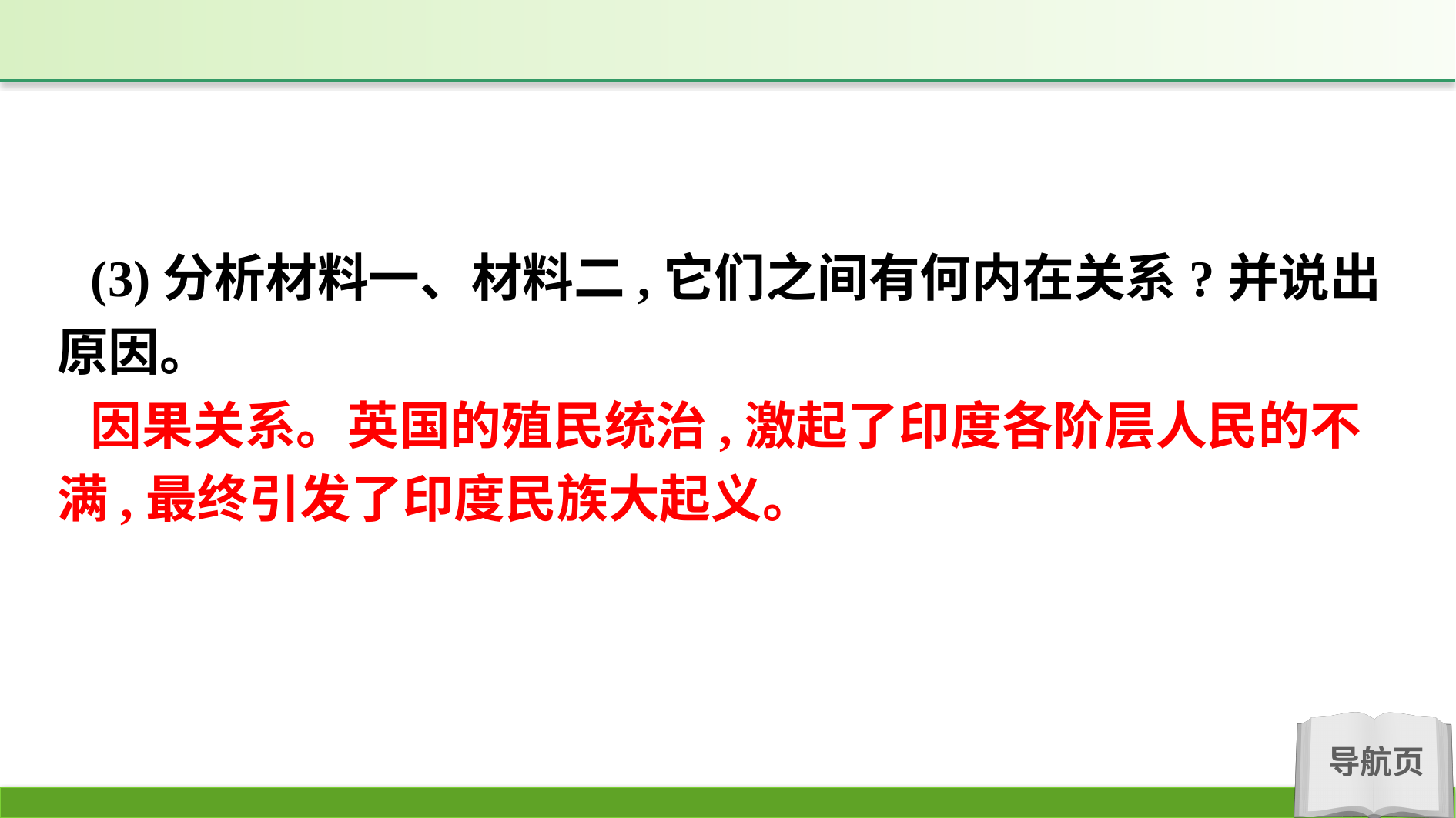

(3)分析材料一、材料二,它们之间有何内在关系?并说出原因。
因果关系。英国的殖民统治,激起了印度各阶层人民的不满,最终引发了印度民族大起义。